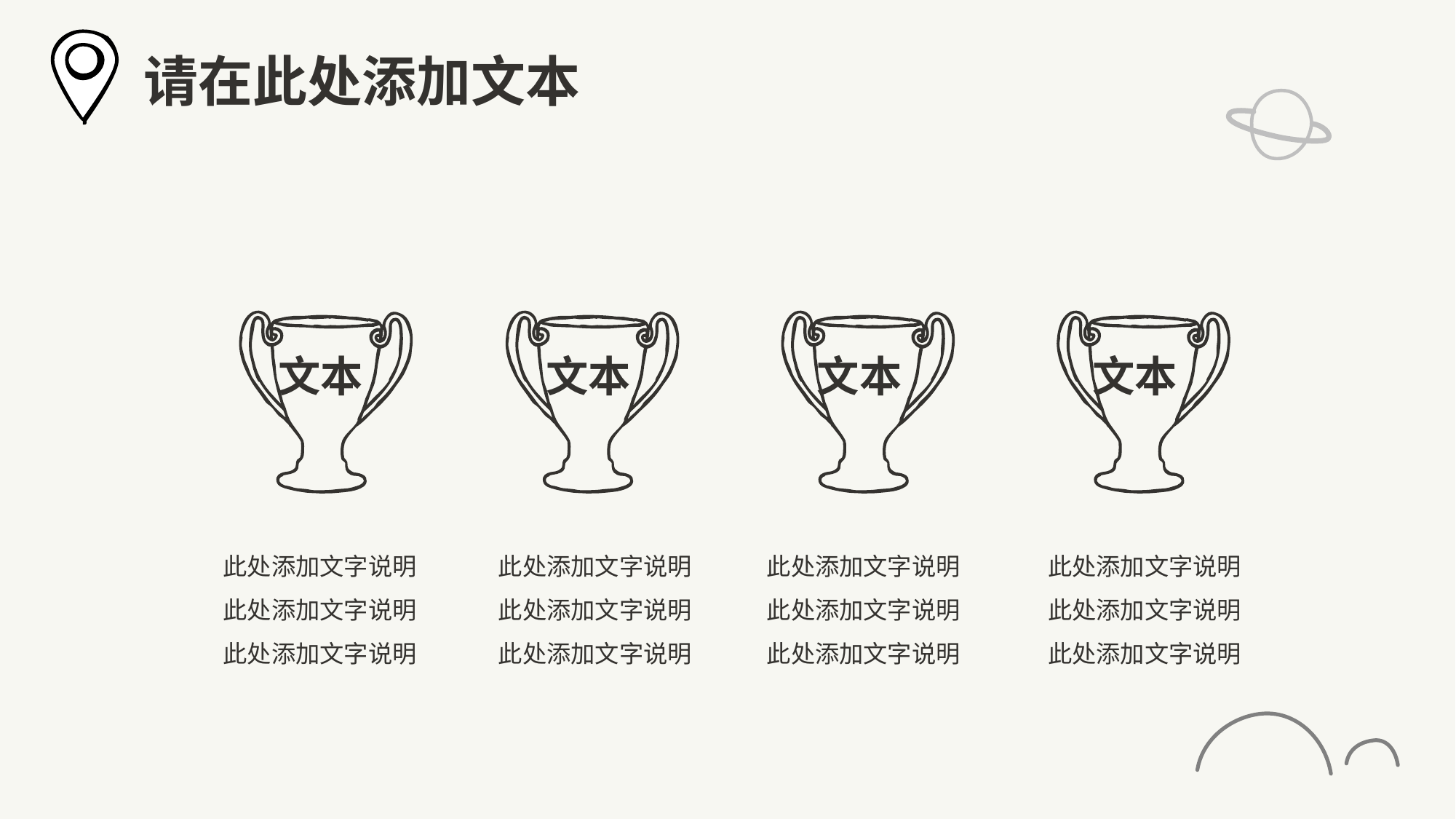

请在此处添加文本

文本
文本
文本
文本
此处添加文字说明此处添加文字说明此处添加文字说明
此处添加文字说明此处添加文字说明此处添加文字说明
此处添加文字说明此处添加文字说明此处添加文字说明
此处添加文字说明此处添加文字说明此处添加文字说明